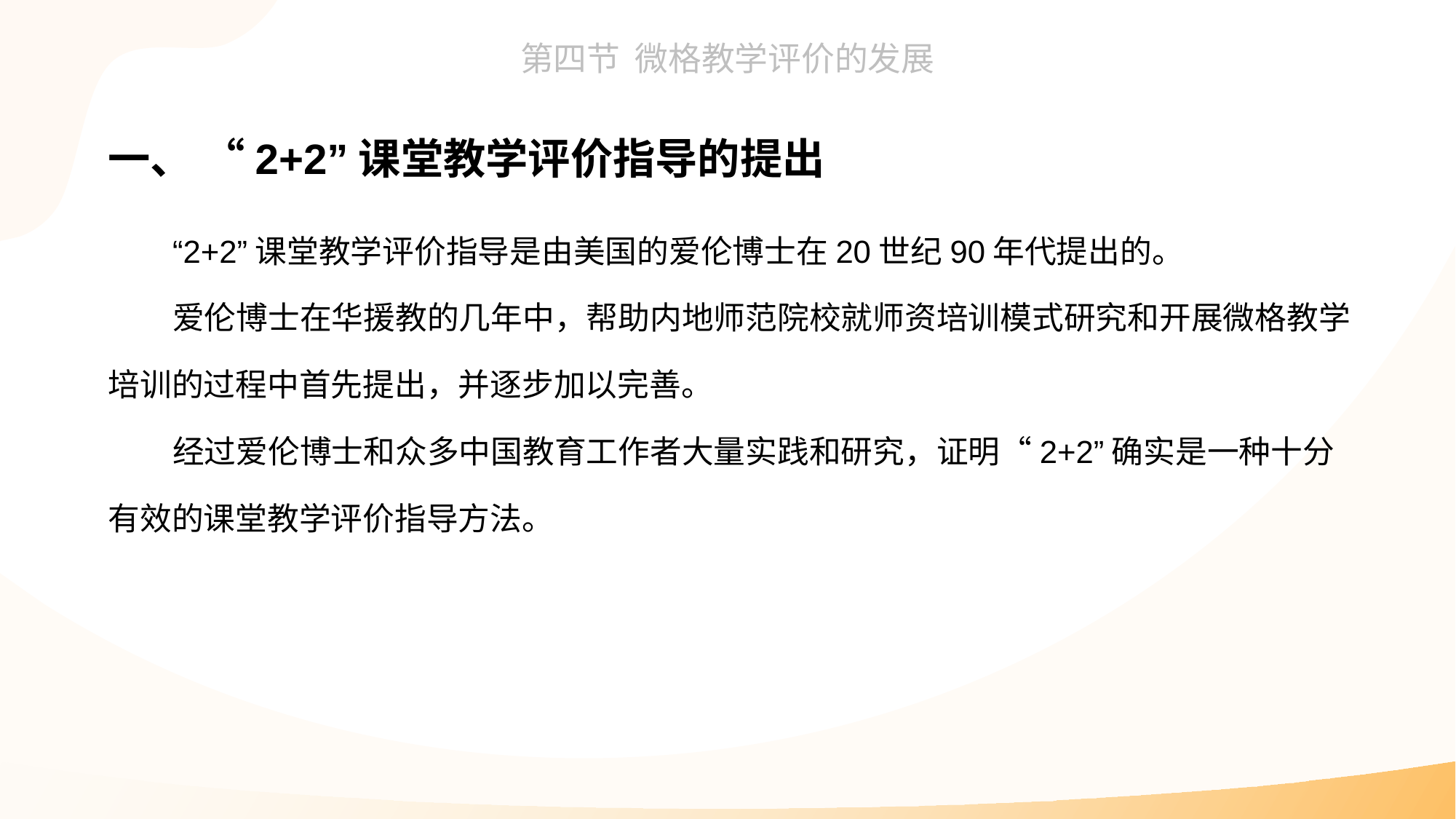

一、 “2+2”课堂教学评价指导的提出
“2+2”课堂教学评价指导是由美国的爱伦博士在20世纪90年代提出的。
爱伦博士在华援教的几年中，帮助内地师范院校就师资培训模式研究和开展微格教学培训的过程中首先提出，并逐步加以完善。
经过爱伦博士和众多中国教育工作者大量实践和研究，证明“2+2”确实是一种十分有效的课堂教学评价指导方法。